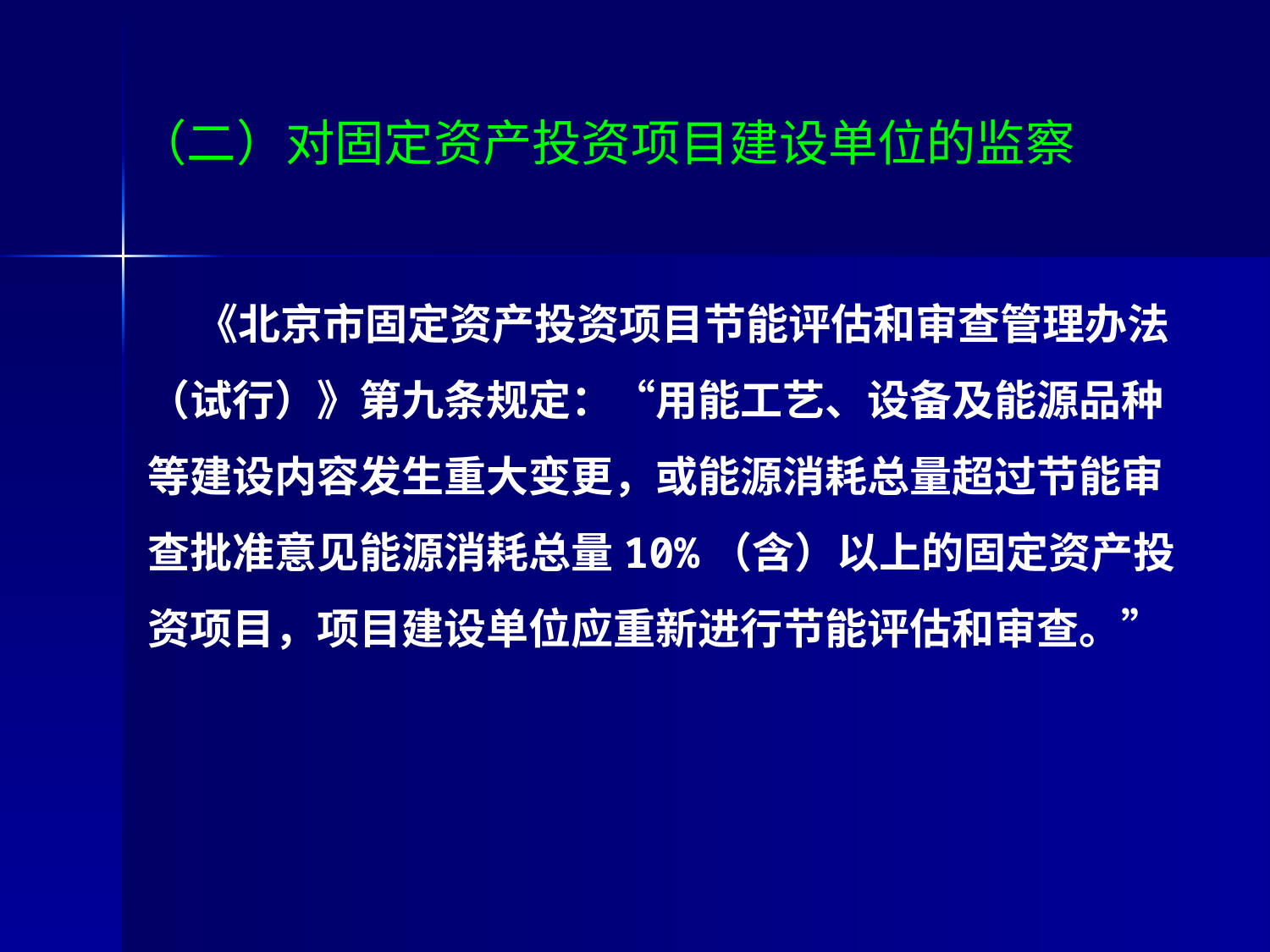

# （二）对固定资产投资项目建设单位的监察
    《北京市固定资产投资项目节能评估和审查管理办法（试行）》第九条规定：“用能工艺、设备及能源品种等建设内容发生重大变更，或能源消耗总量超过节能审查批准意见能源消耗总量10%（含）以上的固定资产投资项目，项目建设单位应重新进行节能评估和审查。”